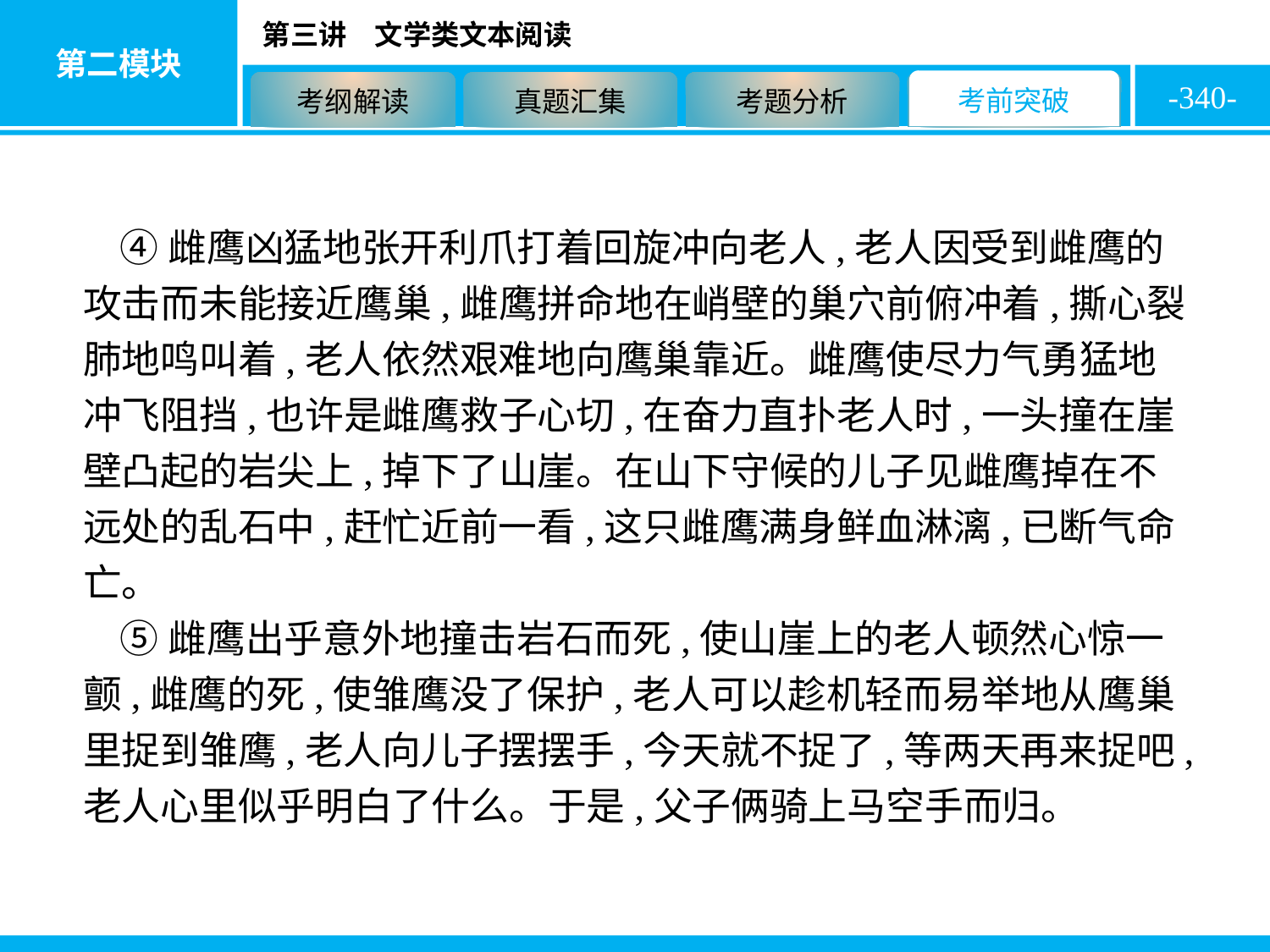

-340-
④雌鹰凶猛地张开利爪打着回旋冲向老人,老人因受到雌鹰的攻击而未能接近鹰巢,雌鹰拼命地在峭壁的巢穴前俯冲着,撕心裂肺地鸣叫着,老人依然艰难地向鹰巢靠近。雌鹰使尽力气勇猛地冲飞阻挡,也许是雌鹰救子心切,在奋力直扑老人时,一头撞在崖壁凸起的岩尖上,掉下了山崖。在山下守候的儿子见雌鹰掉在不远处的乱石中,赶忙近前一看,这只雌鹰满身鲜血淋漓,已断气命亡。
⑤雌鹰出乎意外地撞击岩石而死,使山崖上的老人顿然心惊一颤,雌鹰的死,使雏鹰没了保护,老人可以趁机轻而易举地从鹰巢里捉到雏鹰,老人向儿子摆摆手,今天就不捉了,等两天再来捉吧,老人心里似乎明白了什么。于是,父子俩骑上马空手而归。